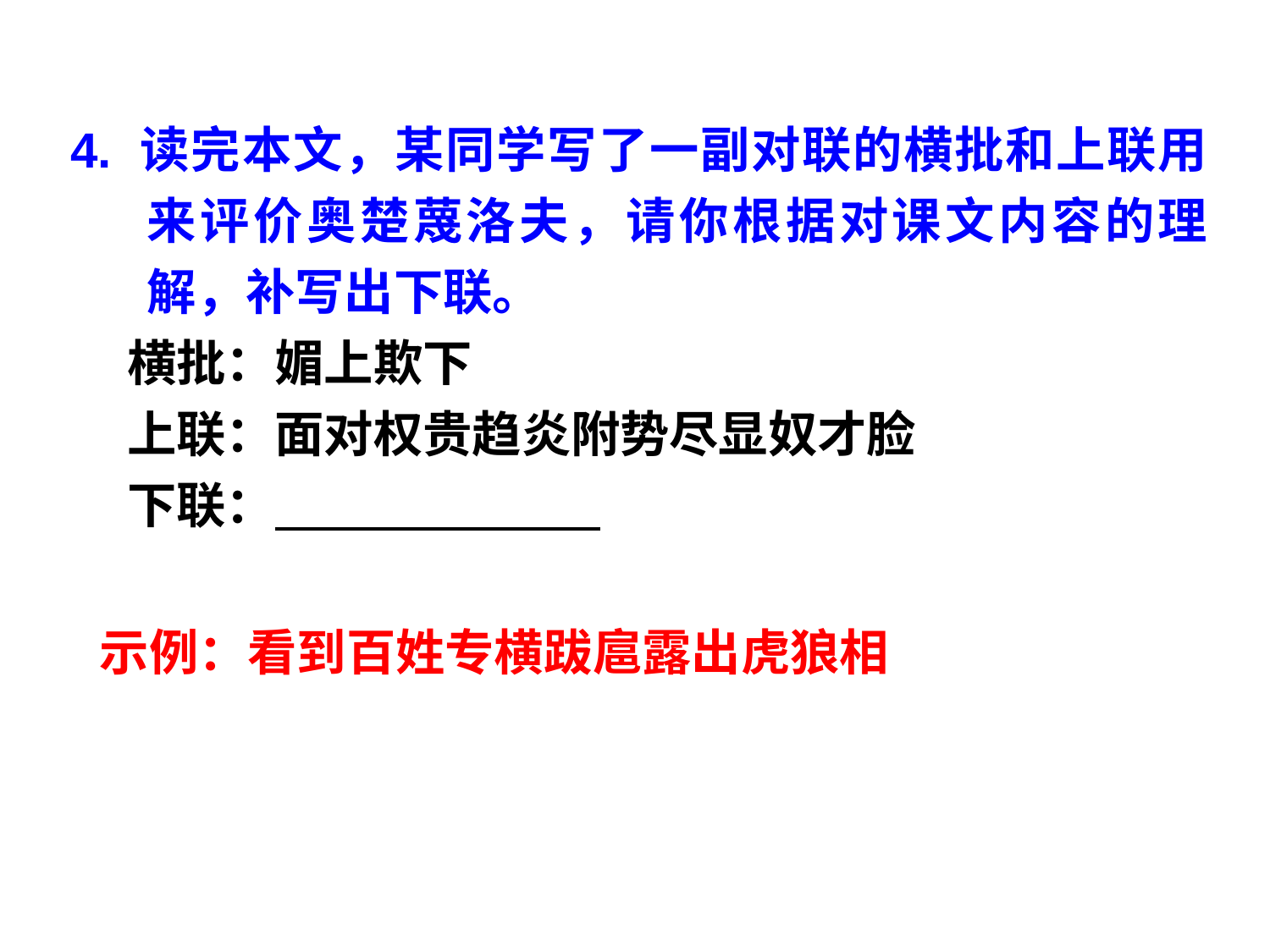

4. 读完本文，某同学写了一副对联的横批和上联用来评价奥楚蔑洛夫，请你根据对课文内容的理解，补写出下联。
    横批：媚上欺下
    上联：面对权贵趋炎附势尽显奴才脸
    下联：                             。
示例：看到百姓专横跋扈露出虎狼相